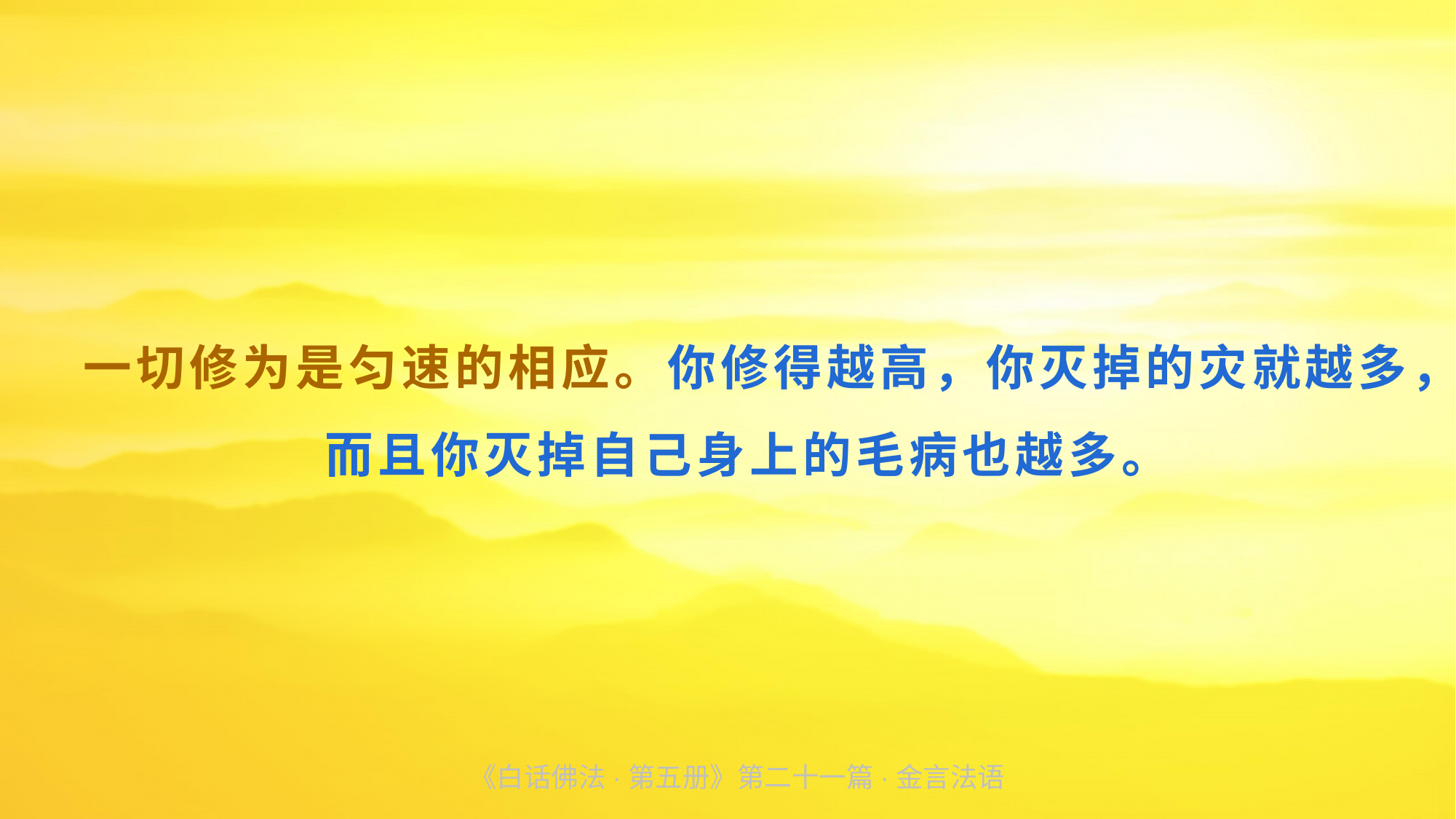

一切修为是匀速的相应。你修得越高，你灭掉的灾就越多，而且你灭掉自己身上的毛病也越多。
  《白话佛法·第五册》第二十一篇·金言法语